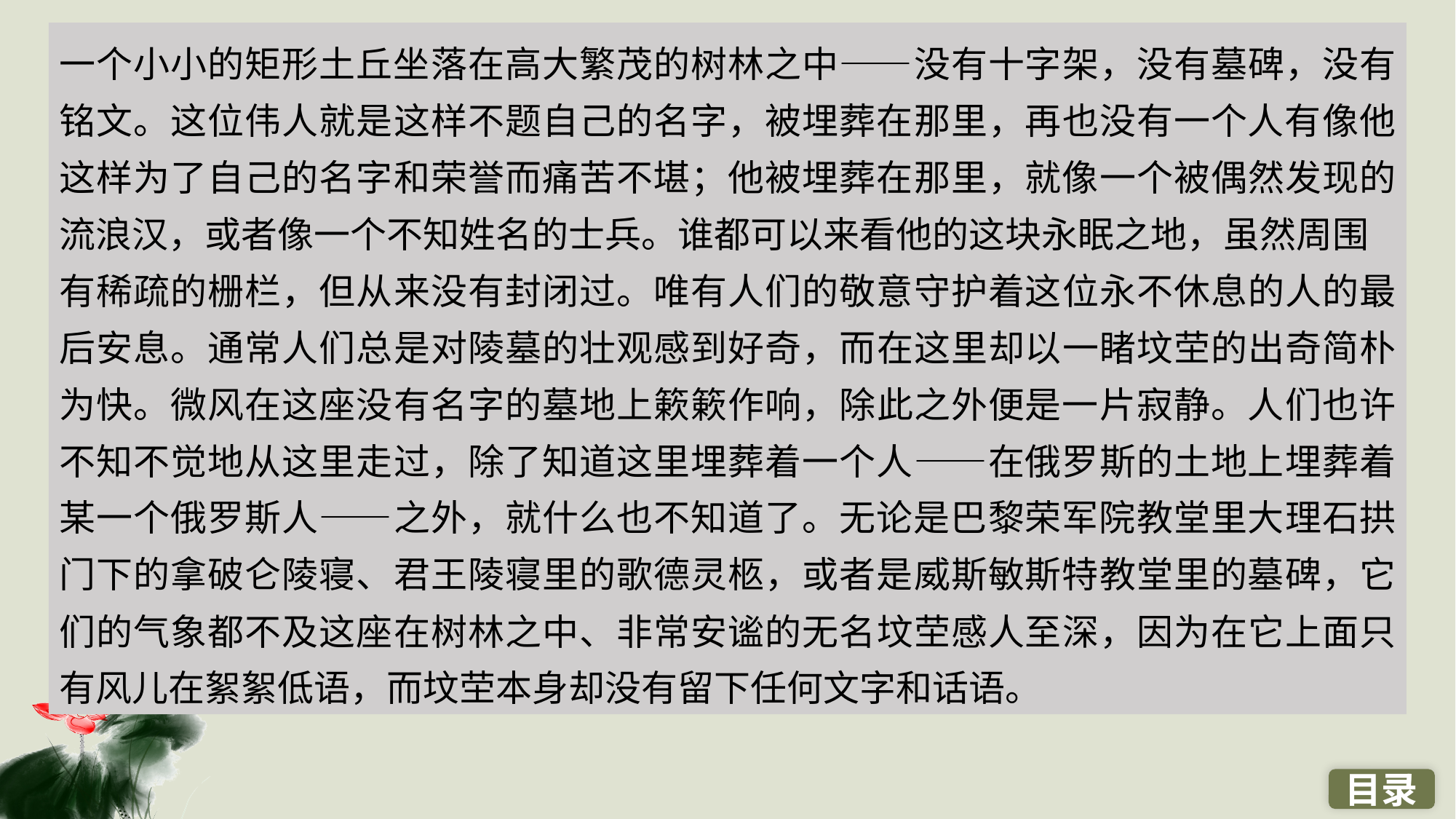

一个小小的矩形土丘坐落在高大繁茂的树林之中——没有十字架，没有墓碑，没有铭文。这位伟人就是这样不题自己的名字，被埋葬在那里，再也没有一个人有像他这样为了自己的名字和荣誉而痛苦不堪；他被埋葬在那里，就像一个被偶然发现的流浪汉，或者像一个不知姓名的士兵。谁都可以来看他的这块永眠之地，虽然周围
有稀疏的栅栏，但从来没有封闭过。唯有人们的敬意守护着这位永不休息的人的最后安息。通常人们总是对陵墓的壮观感到好奇，而在这里却以一睹坟茔的出奇简朴为快。微风在这座没有名字的墓地上簌簌作响，除此之外便是一片寂静。人们也许不知不觉地从这里走过，除了知道这里埋葬着一个人——在俄罗斯的土地上埋葬着某一个俄罗斯人——之外，就什么也不知道了。无论是巴黎荣军院教堂里大理石拱门下的拿破仑陵寝、君王陵寝里的歌德灵柩，或者是威斯敏斯特教堂里的墓碑，它们的气象都不及这座在树林之中、非常安谧的无名坟茔感人至深，因为在它上面只有风儿在絮絮低语，而坟茔本身却没有留下任何文字和话语。